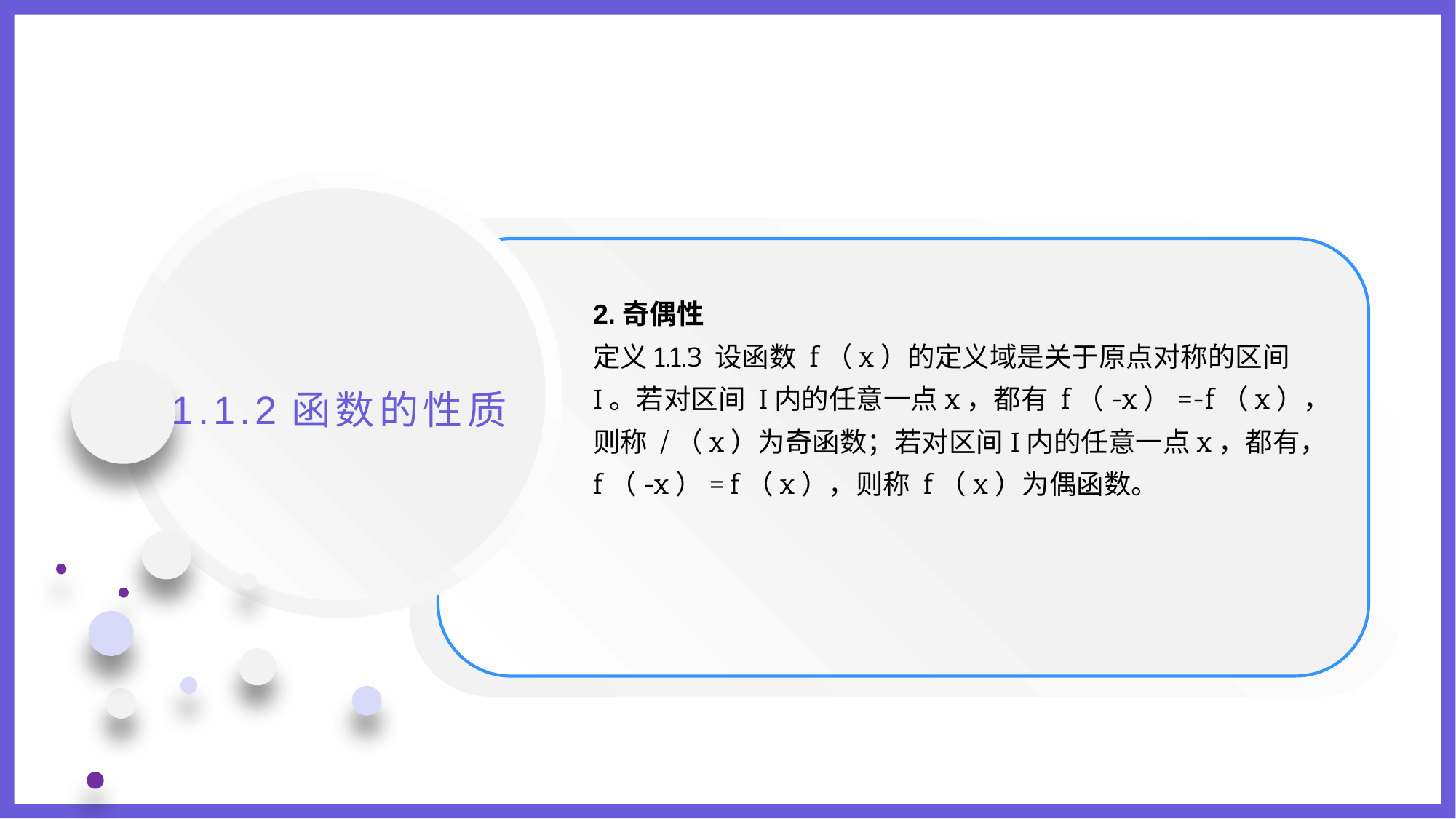

2.奇偶性
定义1.1.3 设函数 f（x）的定义域是关于原点对称的区间 I。若对区间 I内的任意一点x，都有 f（-x）=-f（x），则称 /（x）为奇函数；若对区间I内的任意一点x，都有，f（-x）= f（x），则称 f（x）为偶函数。

1.1.2函数的性质